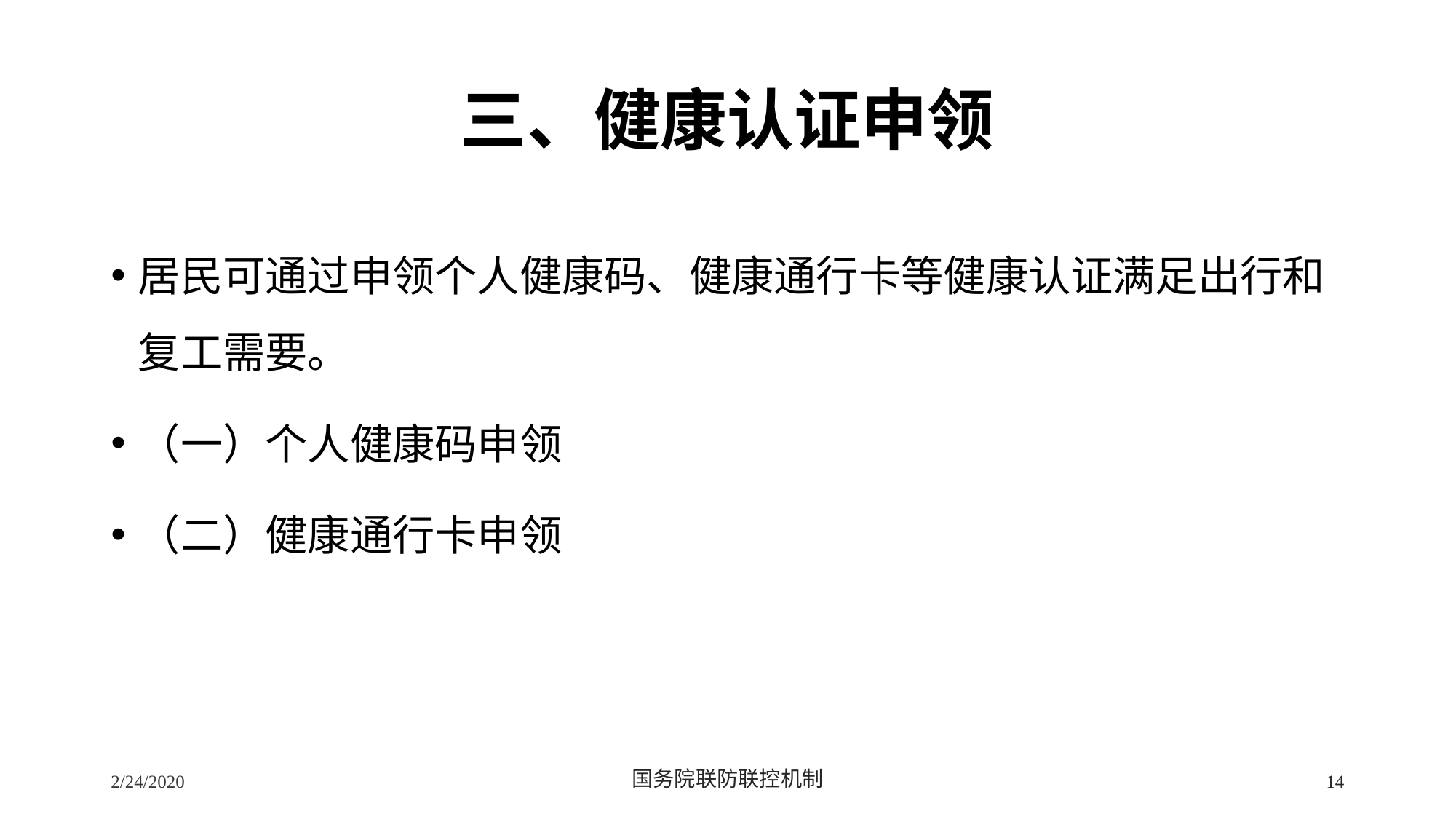

# 三、健康认证申领
居民可通过申领个人健康码、健康通行卡等健康认证满足出行和复工需要。
（一）个人健康码申领
（二）健康通行卡申领
2/24/2020
国务院联防联控机制
14